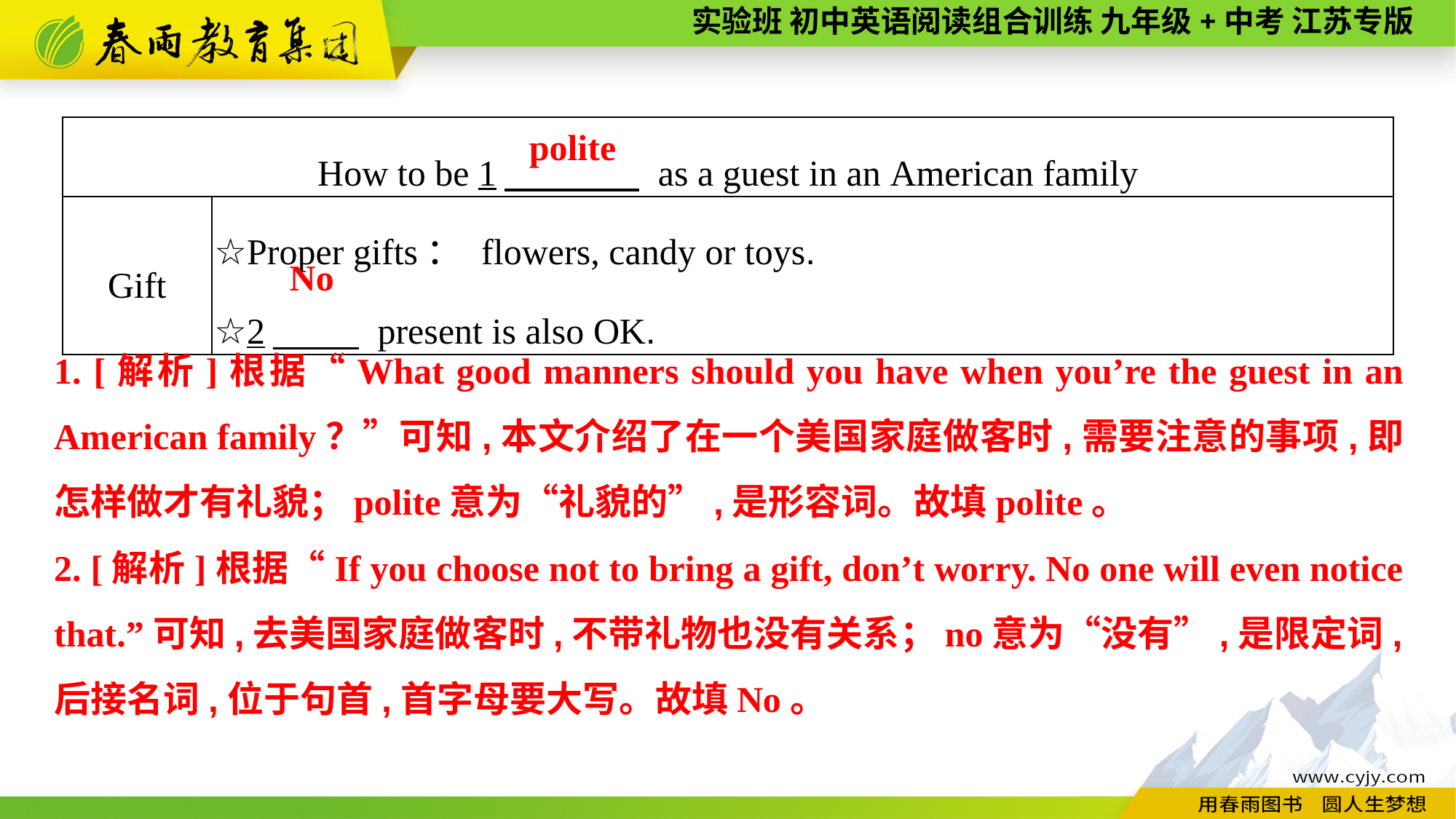

| How to be 1　 as a guest in an American family |  |
| --- | --- |
| Gift | ☆Proper gifts： flowers, candy or toys. ☆2　 present is also OK. |
polite
No
1. [解析]根据“What good manners should you have when you’re the guest in an American family？”可知,本文介绍了在一个美国家庭做客时,需要注意的事项,即怎样做才有礼貌；polite意为“礼貌的”,是形容词。故填polite。
2. [解析]根据“If you choose not to bring a gift, don’t worry. No one will even notice that.”可知,去美国家庭做客时,不带礼物也没有关系；no意为“没有”,是限定词,后接名词,位于句首,首字母要大写。故填No。